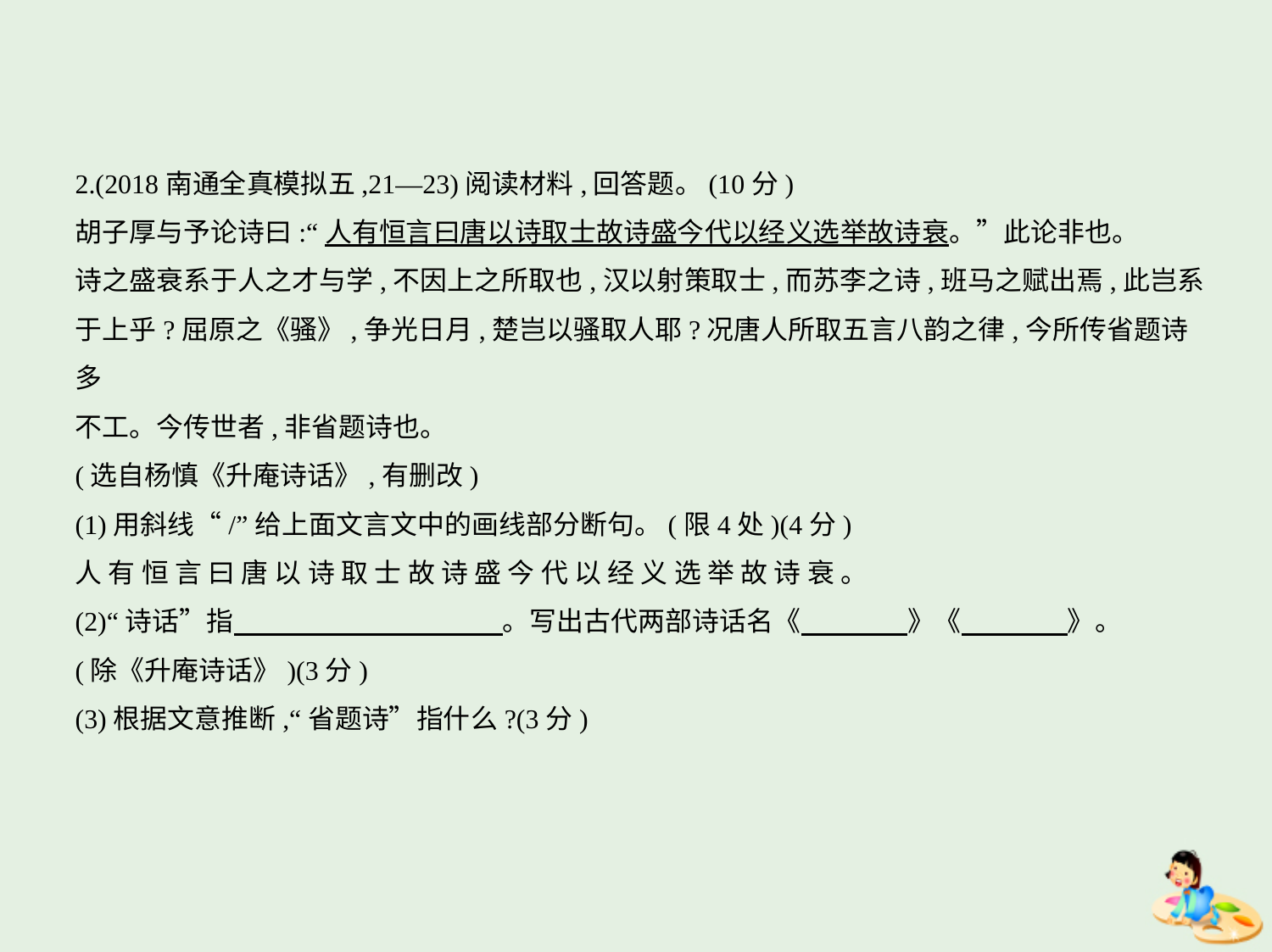

2.(2018南通全真模拟五,21—23)阅读材料,回答题。(10分)
胡子厚与予论诗曰:“人有恒言曰唐以诗取士故诗盛今代以经义选举故诗衰。”此论非也。
诗之盛衰系于人之才与学,不因上之所取也,汉以射策取士,而苏李之诗,班马之赋出焉,此岂系
于上乎?屈原之《骚》,争光日月,楚岂以骚取人耶?况唐人所取五言八韵之律,今所传省题诗多
不工。今传世者,非省题诗也。
(选自杨慎《升庵诗话》,有删改)
(1)用斜线“/”给上面文言文中的画线部分断句。(限4处)(4分)
人 有 恒 言 曰 唐 以 诗 取 士 故 诗 盛 今 代 以 经 义 选 举 故 诗 衰 。
(2)“诗话”指　　　　　　　　　    。写出古代两部诗话名《　　　    》《　　　    》。
(除《升庵诗话》)(3分)
(3)根据文意推断,“省题诗”指什么?(3分)